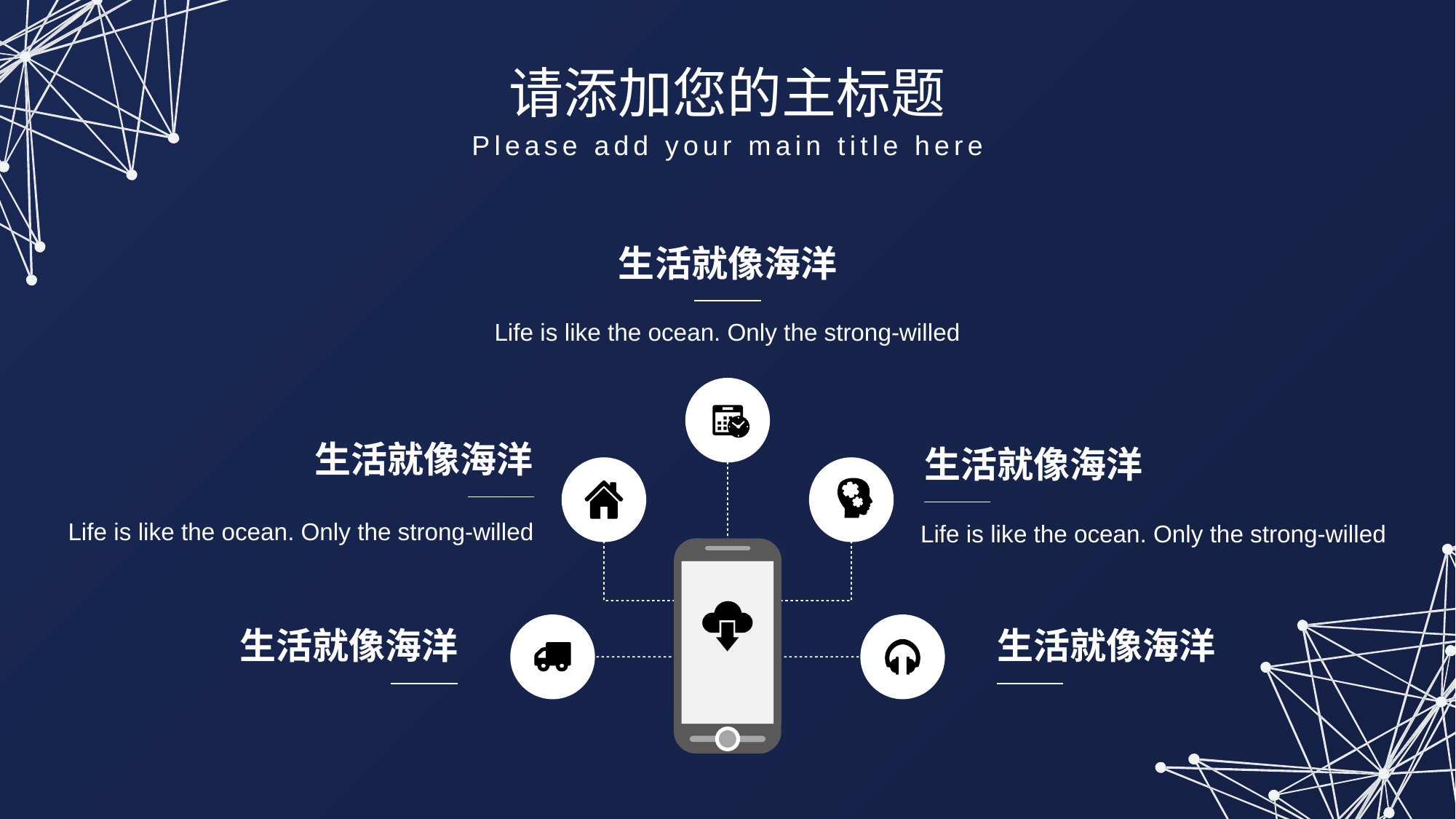

请添加您的主标题
Please add your main title here
生活就像海洋
Life is like the ocean. Only the strong-willed

生活就像海洋
生活就像海洋

Life is like the ocean. Only the strong-willed
Life is like the ocean. Only the strong-willed

生活就像海洋
生活就像海洋